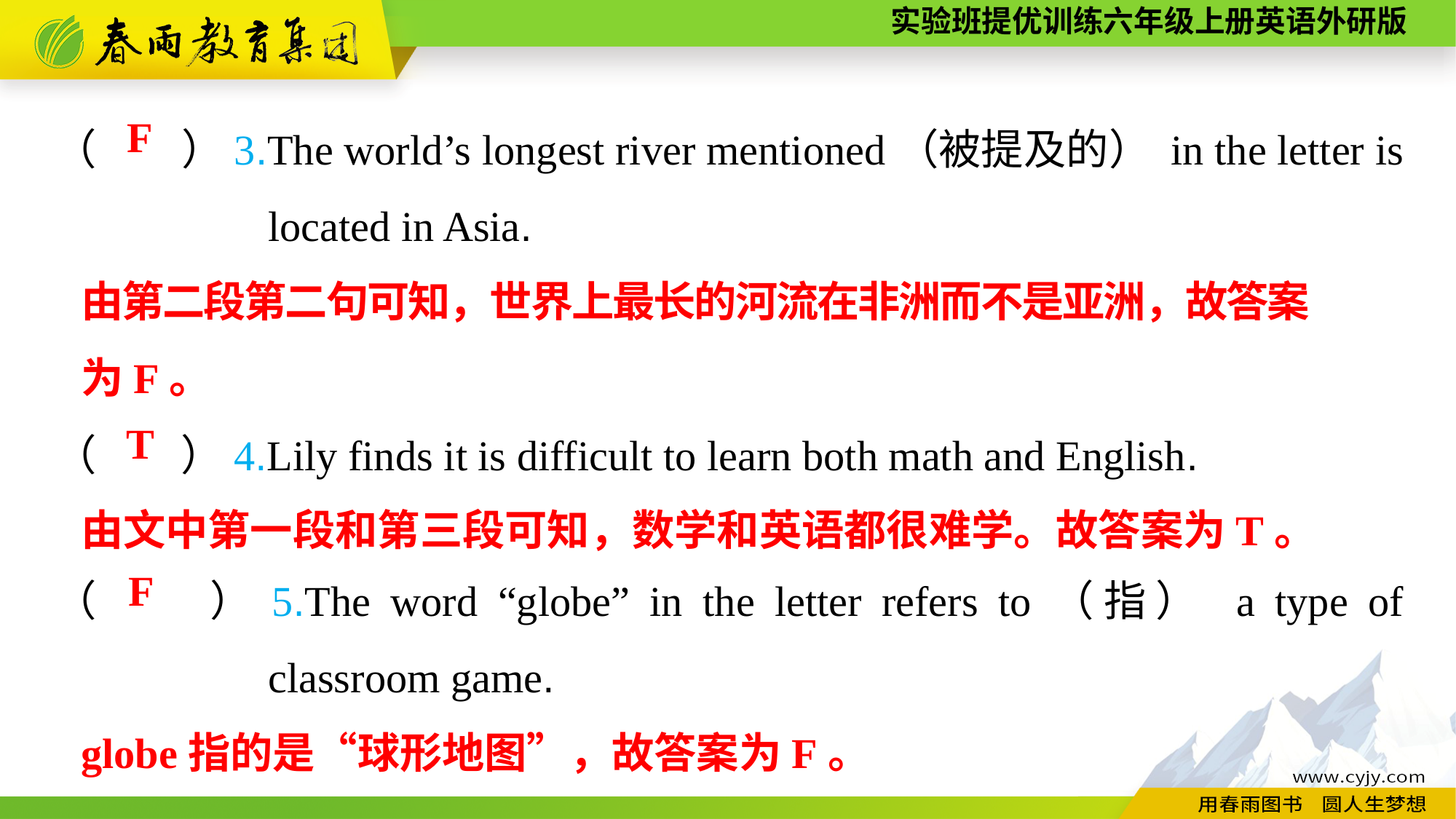

（　　）3.The world’s longest river mentioned（被提及的） in the letter is located in Asia.

（　　）4.Lily finds it is difficult to learn both math and English.

F
由第二段第二句可知，世界上最长的河流在非洲而不是亚洲，故答案
为F。
T
由文中第一段和第三段可知，数学和英语都很难学。故答案为T。
（　　）5.The word “globe” in the letter refers to（指） a type of classroom game.
F
globe指的是“球形地图”，故答案为F。